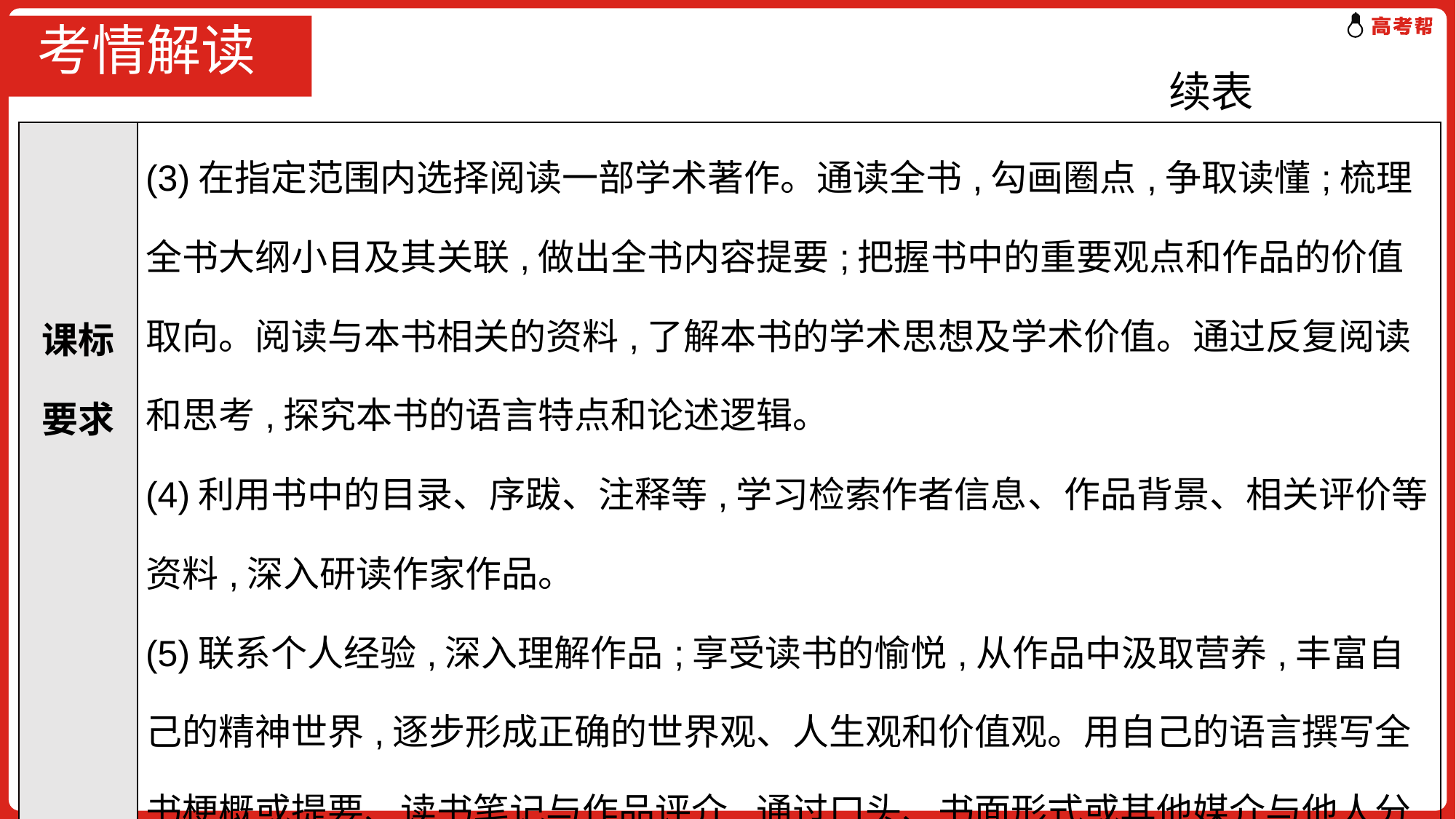

# 考情解读
续表
| 课标要求 | (3)在指定范围内选择阅读一部学术著作。通读全书,勾画圈点,争取读懂;梳理全书大纲小目及其关联,做出全书内容提要;把握书中的重要观点和作品的价值取向。阅读与本书相关的资料,了解本书的学术思想及学术价值。通过反复阅读和思考,探究本书的语言特点和论述逻辑。 (4)利用书中的目录、序跋、注释等,学习检索作者信息、作品背景、相关评价等资料,深入研读作家作品。 (5)联系个人经验,深入理解作品;享受读书的愉悦,从作品中汲取营养,丰富自己的精神世界,逐步形成正确的世界观、人生观和价值观。用自己的语言撰写全书梗概或提要、读书笔记与作品评介,通过口头、书面形式或其他媒介与他人分享。 |
| --- | --- |